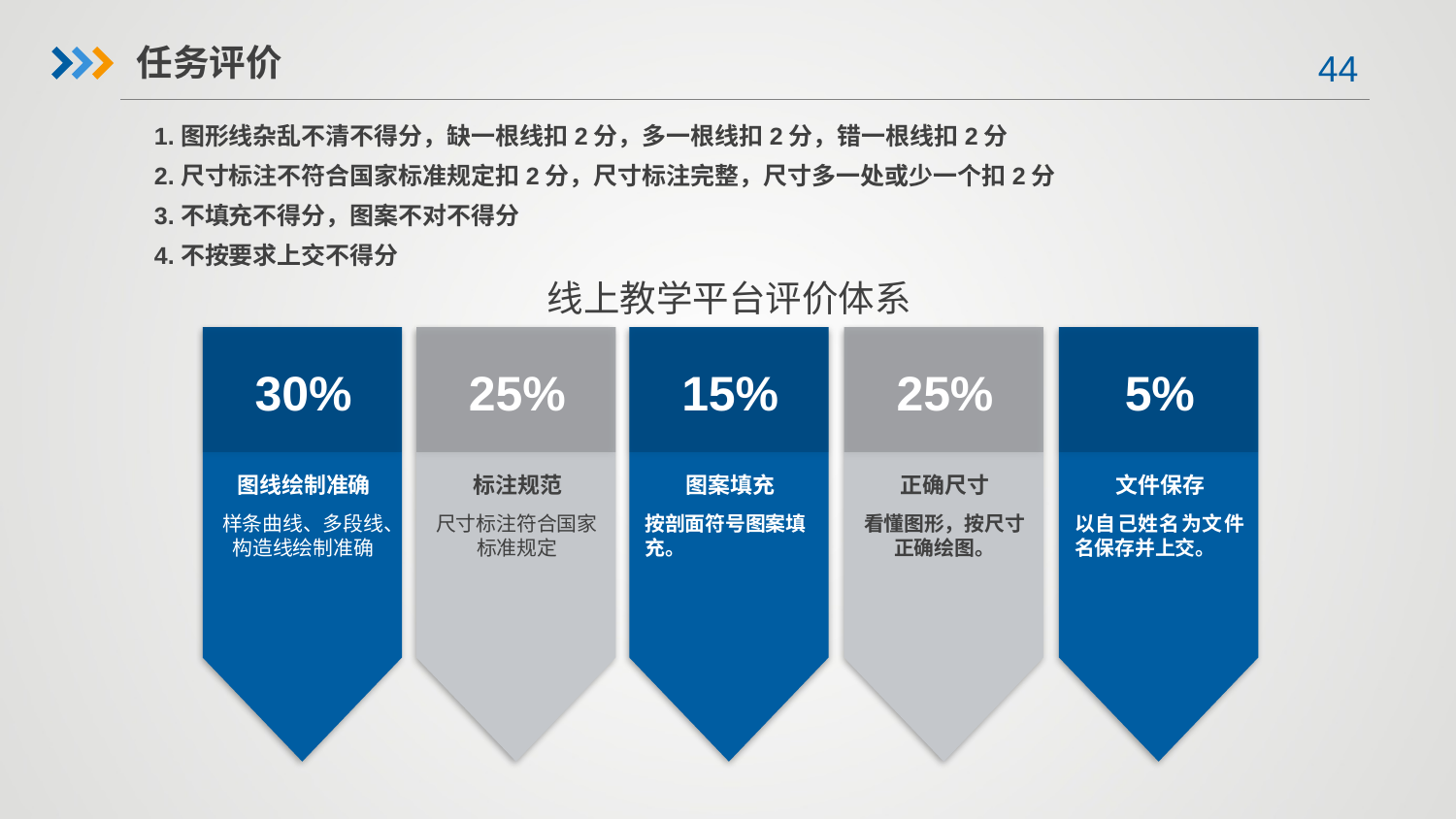

任务评价
1.图形线杂乱不清不得分，缺一根线扣2分，多一根线扣2分，错一根线扣2分
2.尺寸标注不符合国家标准规定扣2分，尺寸标注完整，尺寸多一处或少一个扣2分
3.不填充不得分，图案不对不得分
4.不按要求上交不得分
线上教学平台评价体系

30%
25%
15%
25%
5%
图线绘制准确
标注规范
图案填充
正确尺寸
文件保存
样条曲线、多段线、构造线绘制准确
尺寸标注符合国家标准规定
按剖面符号图案填充。
看懂图形，按尺寸正确绘图。
以自己姓名为文件名保存并上交。